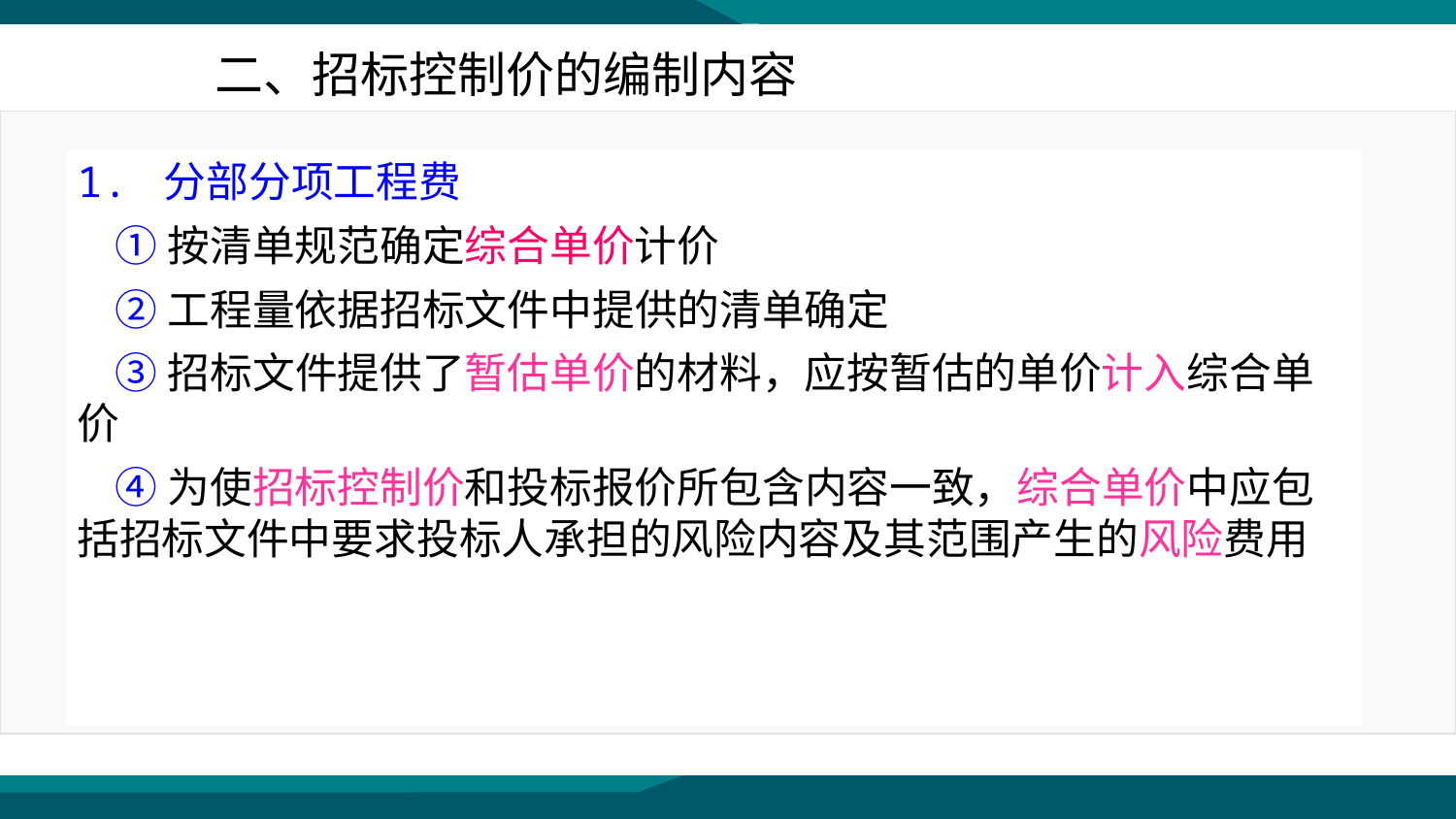

二、招标控制价的编制内容
1. 分部分项工程费
    ①按清单规范确定综合单价计价
    ②工程量依据招标文件中提供的清单确定
    ③招标文件提供了暂估单价的材料，应按暂估的单价计入综合单价
    ④为使招标控制价和投标报价所包含内容一致，综合单价中应包括招标文件中要求投标人承担的风险内容及其范围产生的风险费用